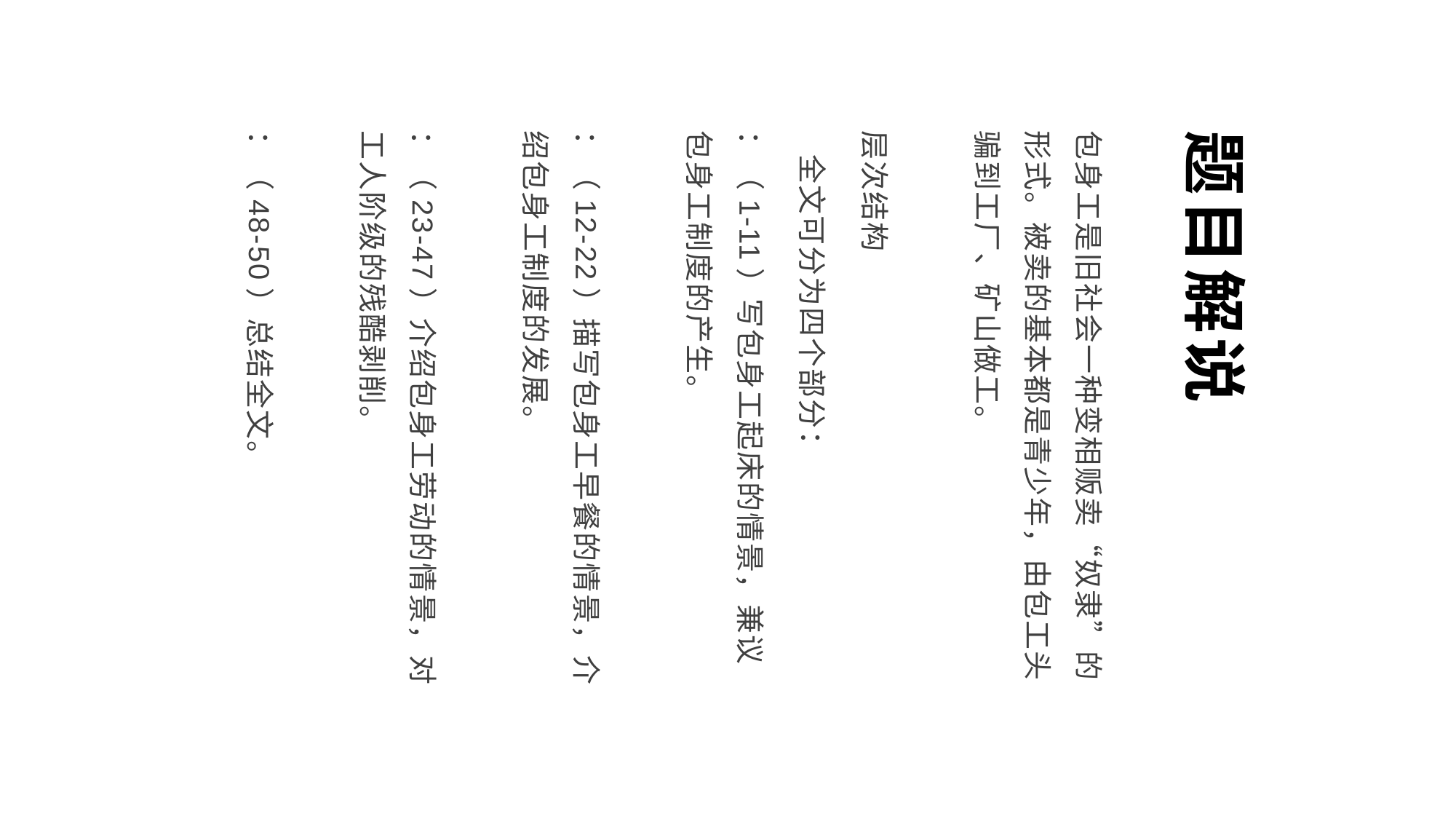

包身工是旧社会一种变相贩卖“奴隶”的形式。被卖的基本都是青少年，由包工头骗到工厂、矿山做工。

层次结构
  全文可分为四个部分：
：（1-11）写包身工起床的情景，兼议包身工制度的产生。

：（12-22）描写包身工早餐的情景，介绍包身工制度的发展。

：（23-47）介绍包身工劳动的情景，对工人阶级的残酷剥削。

：（48-50）总结全文。

题目解说